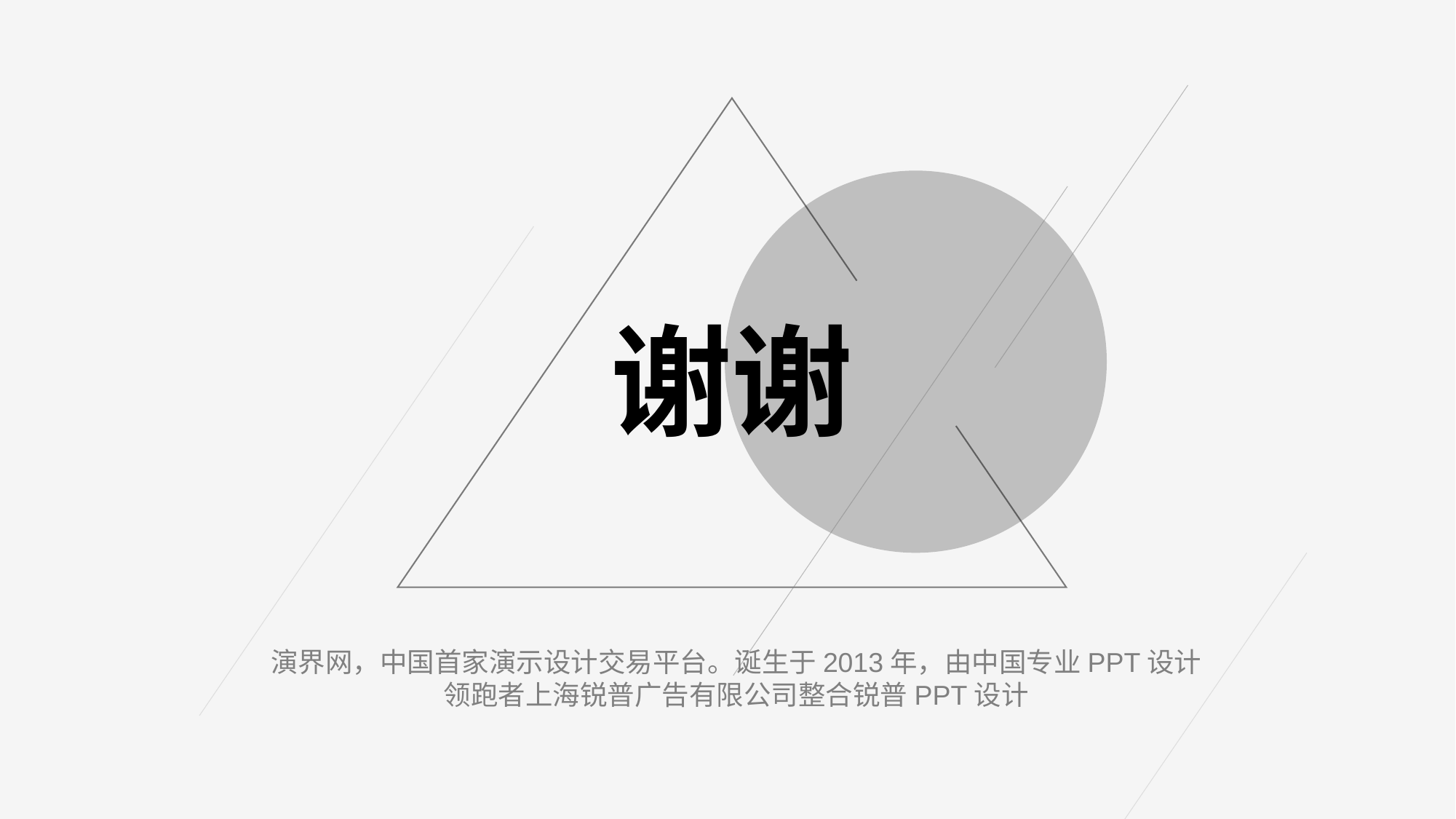

谢谢
演界网，中国首家演示设计交易平台。诞生于2013年，由中国专业PPT设计领跑者上海锐普广告有限公司整合锐普PPT设计